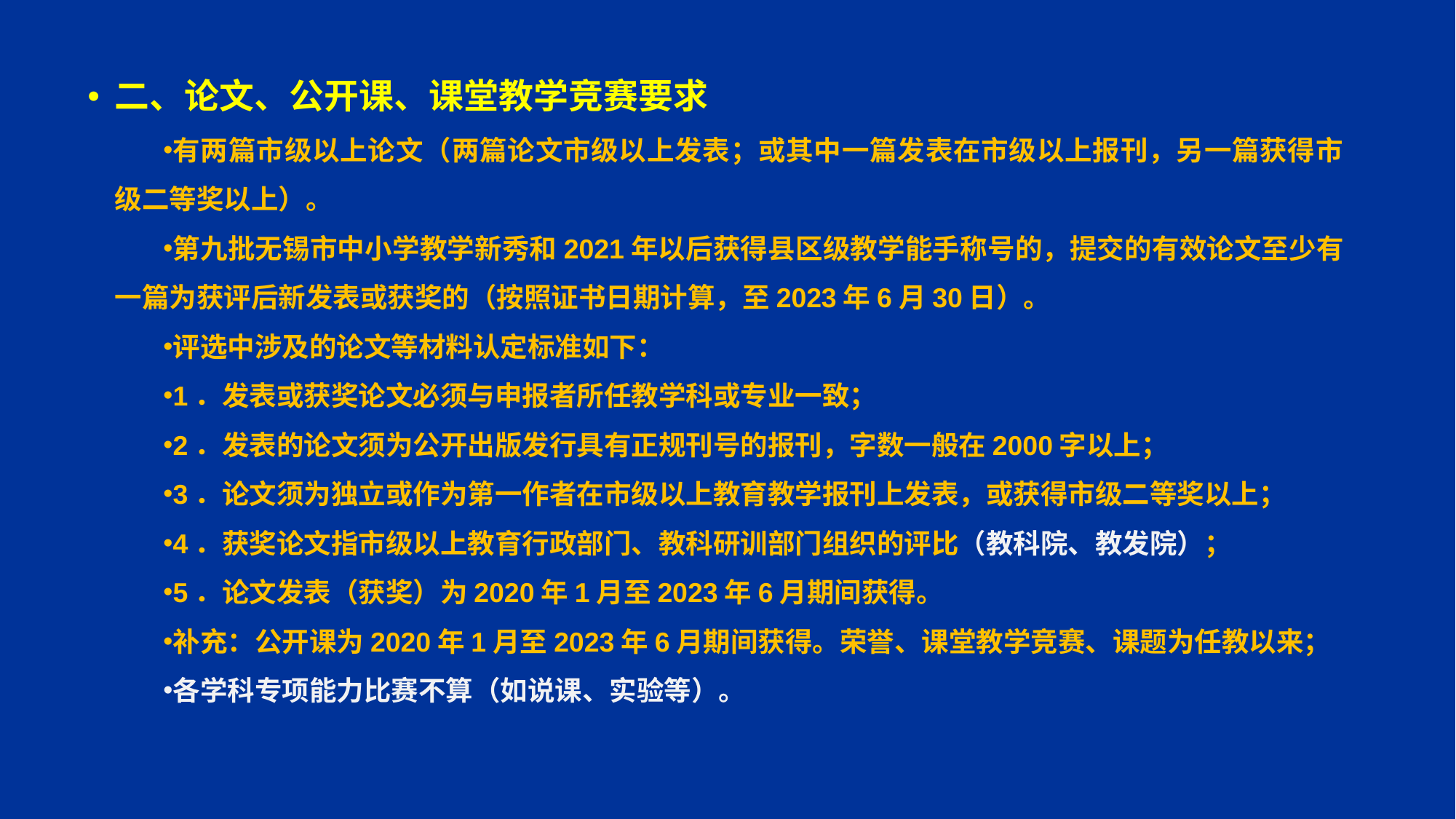

二、论文、公开课、课堂教学竞赛要求
有两篇市级以上论文（两篇论文市级以上发表；或其中一篇发表在市级以上报刊，另一篇获得市级二等奖以上）。
第九批无锡市中小学教学新秀和2021年以后获得县区级教学能手称号的，提交的有效论文至少有一篇为获评后新发表或获奖的（按照证书日期计算，至2023年6月30日）。
评选中涉及的论文等材料认定标准如下：
1．发表或获奖论文必须与申报者所任教学科或专业一致；
2．发表的论文须为公开出版发行具有正规刊号的报刊，字数一般在2000字以上；
3．论文须为独立或作为第一作者在市级以上教育教学报刊上发表，或获得市级二等奖以上；
4．获奖论文指市级以上教育行政部门、教科研训部门组织的评比（教科院、教发院）；
5．论文发表（获奖）为2020年1月至2023年6月期间获得。
补充：公开课为2020年1月至2023年6月期间获得。荣誉、课堂教学竞赛、课题为任教以来；
各学科专项能力比赛不算（如说课、实验等）。

5